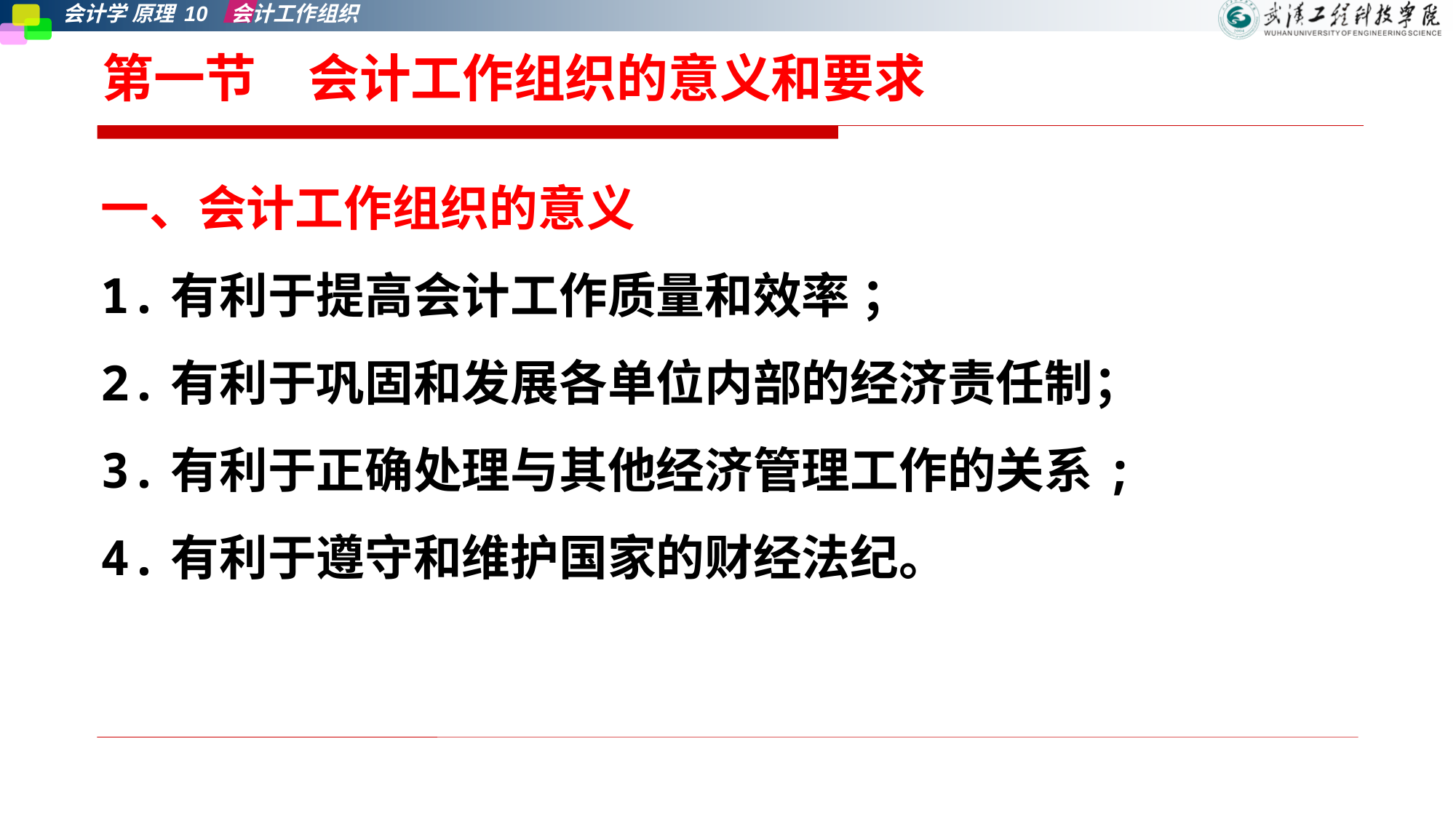

# 第一节　会计工作组织的意义和要求
一、会计工作组织的意义
1.有利于提高会计工作质量和效率 ；
2.有利于巩固和发展各单位内部的经济责任制；
3.有利于正确处理与其他经济管理工作的关系;
4.有利于遵守和维护国家的财经法纪。